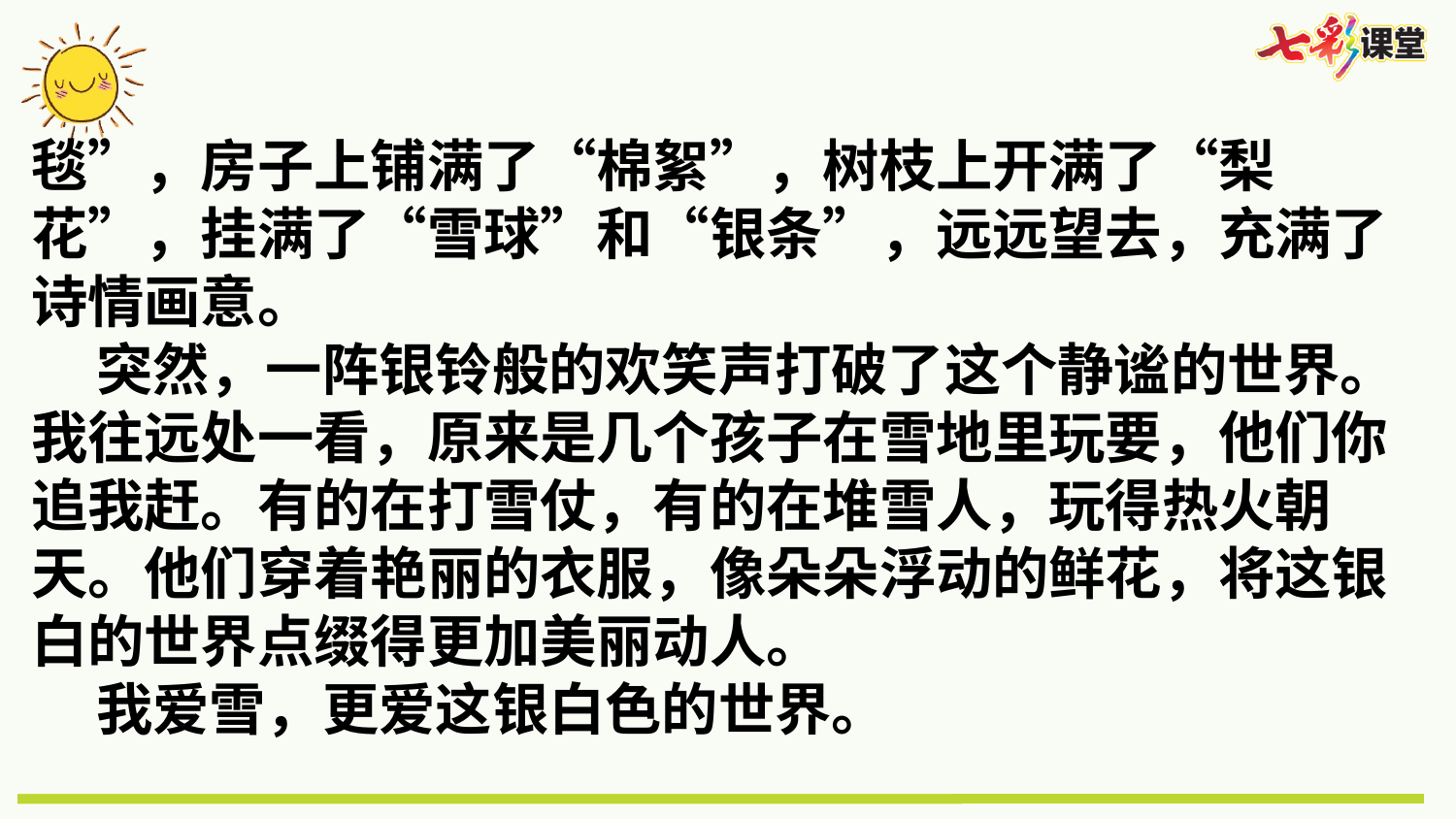

毯”，房子上铺满了“棉絮”，树枝上开满了“梨花”，挂满了“雪球”和“银条”，远远望去，充满了诗情画意。
    突然，一阵银铃般的欢笑声打破了这个静谧的世界。我往远处一看，原来是几个孩子在雪地里玩要，他们你追我赶。有的在打雪仗，有的在堆雪人，玩得热火朝天。他们穿着艳丽的衣服，像朵朵浮动的鲜花，将这银白的世界点缀得更加美丽动人。
    我爱雪，更爱这银白色的世界。